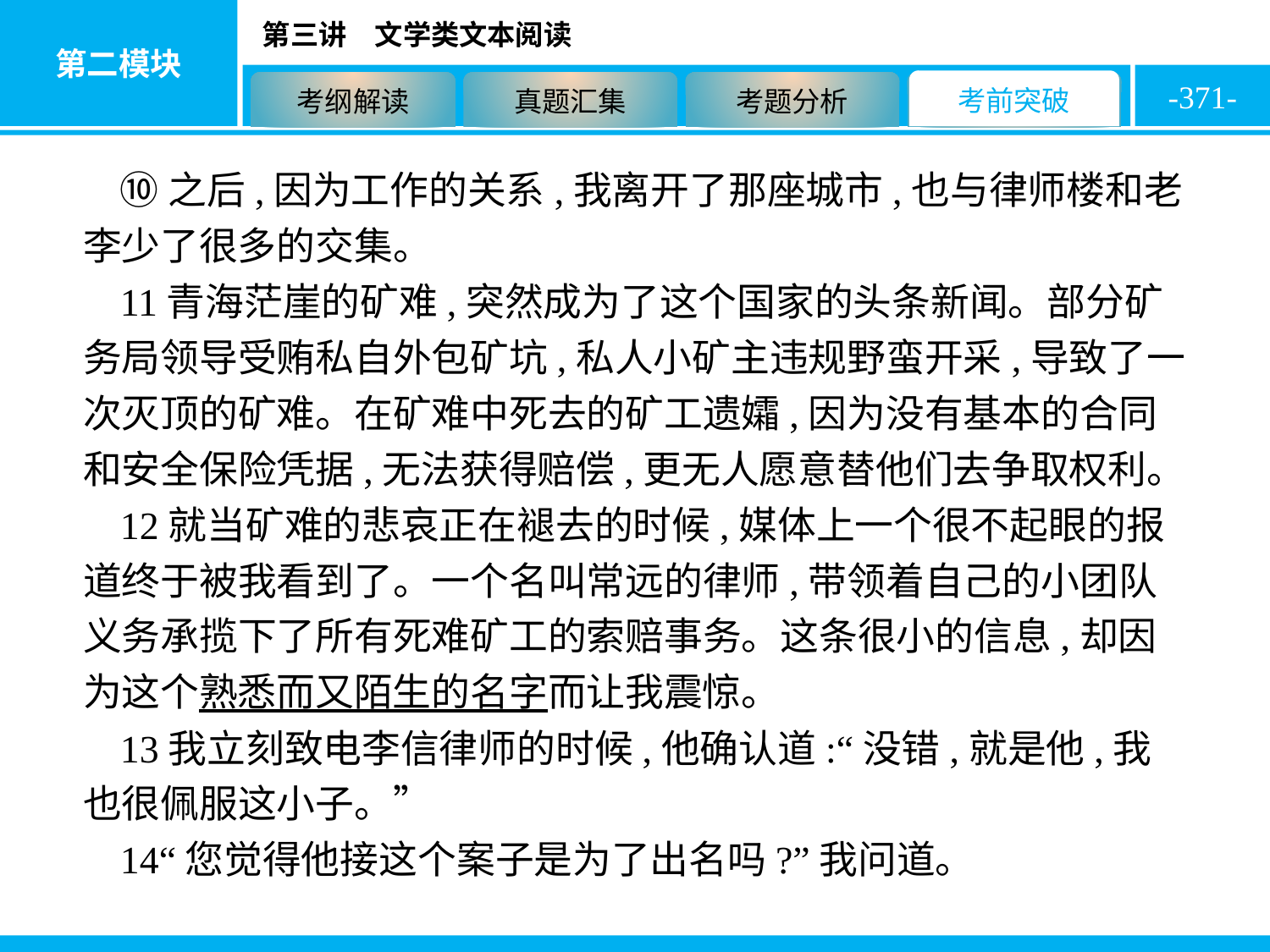

-371-
⑩之后,因为工作的关系,我离开了那座城市,也与律师楼和老李少了很多的交集。
11青海茫崖的矿难,突然成为了这个国家的头条新闻。部分矿务局领导受贿私自外包矿坑,私人小矿主违规野蛮开采,导致了一次灭顶的矿难。在矿难中死去的矿工遗孀,因为没有基本的合同和安全保险凭据,无法获得赔偿,更无人愿意替他们去争取权利。
12就当矿难的悲哀正在褪去的时候,媒体上一个很不起眼的报道终于被我看到了。一个名叫常远的律师,带领着自己的小团队义务承揽下了所有死难矿工的索赔事务。这条很小的信息,却因为这个熟悉而又陌生的名字而让我震惊。
13我立刻致电李信律师的时候,他确认道:“没错,就是他,我也很佩服这小子。”
14“您觉得他接这个案子是为了出名吗?”我问道。